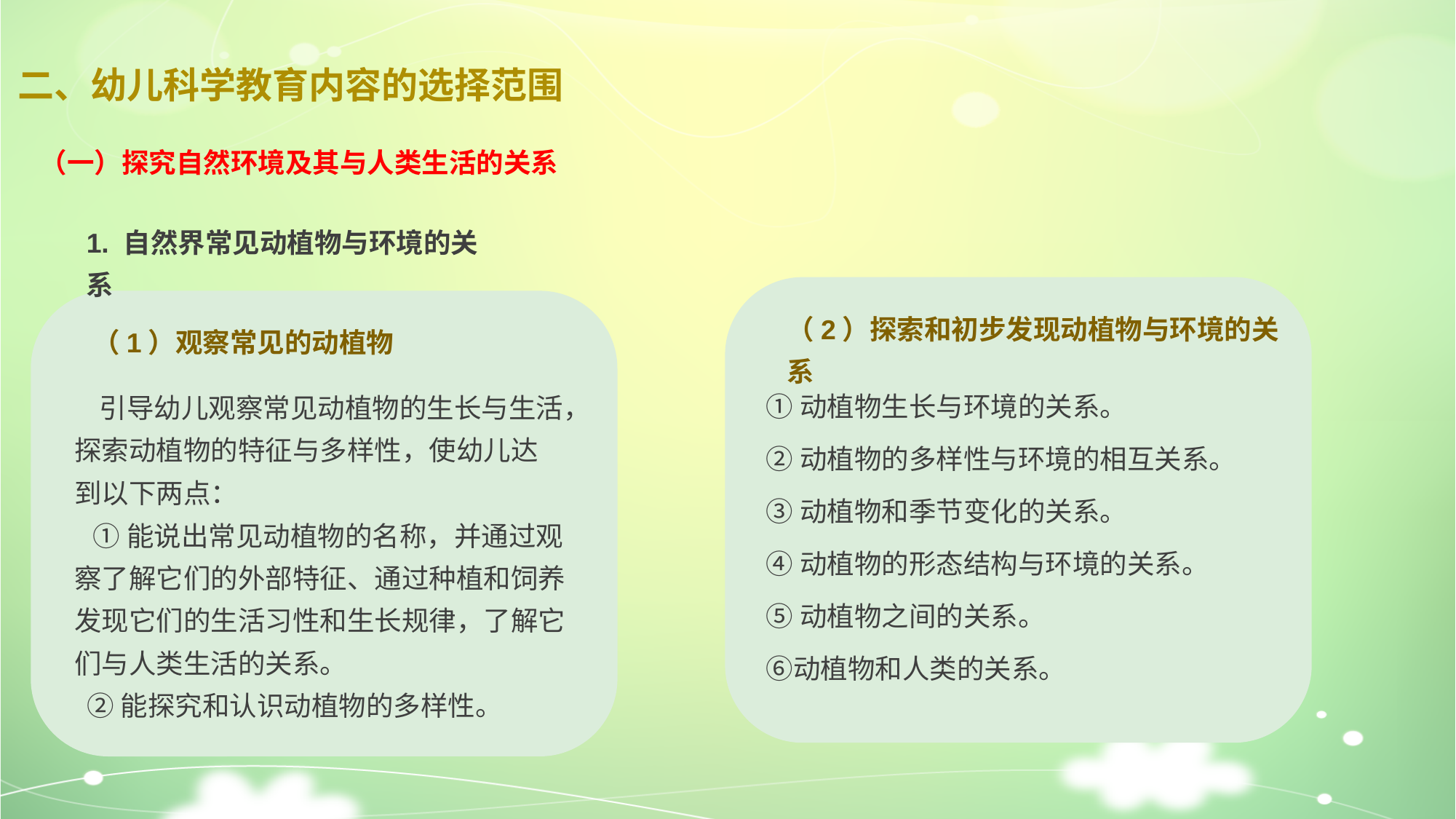

二、幼儿科学教育内容的选择范围
（一）探究自然环境及其与人类生活的关系
1. 自然界常见动植物与环境的关系

（2）探索和初步发现动植物与环境的关系
（1）观察常见的动植物
①动植物生长与环境的关系。
②动植物的多样性与环境的相互关系。
③动植物和季节变化的关系。
④动植物的形态结构与环境的关系。
⑤动植物之间的关系。
⑥动植物和人类的关系。
   引导幼儿观察常见动植物的生长与生活，探索动植物的特征与多样性，使幼儿达
到以下两点：
   ①能说出常见动植物的名称，并通过观察了解它们的外部特征、通过种植和饲养
发现它们的生活习性和生长规律，了解它们与人类生活的关系。
  ②能探究和认识动植物的多样性。